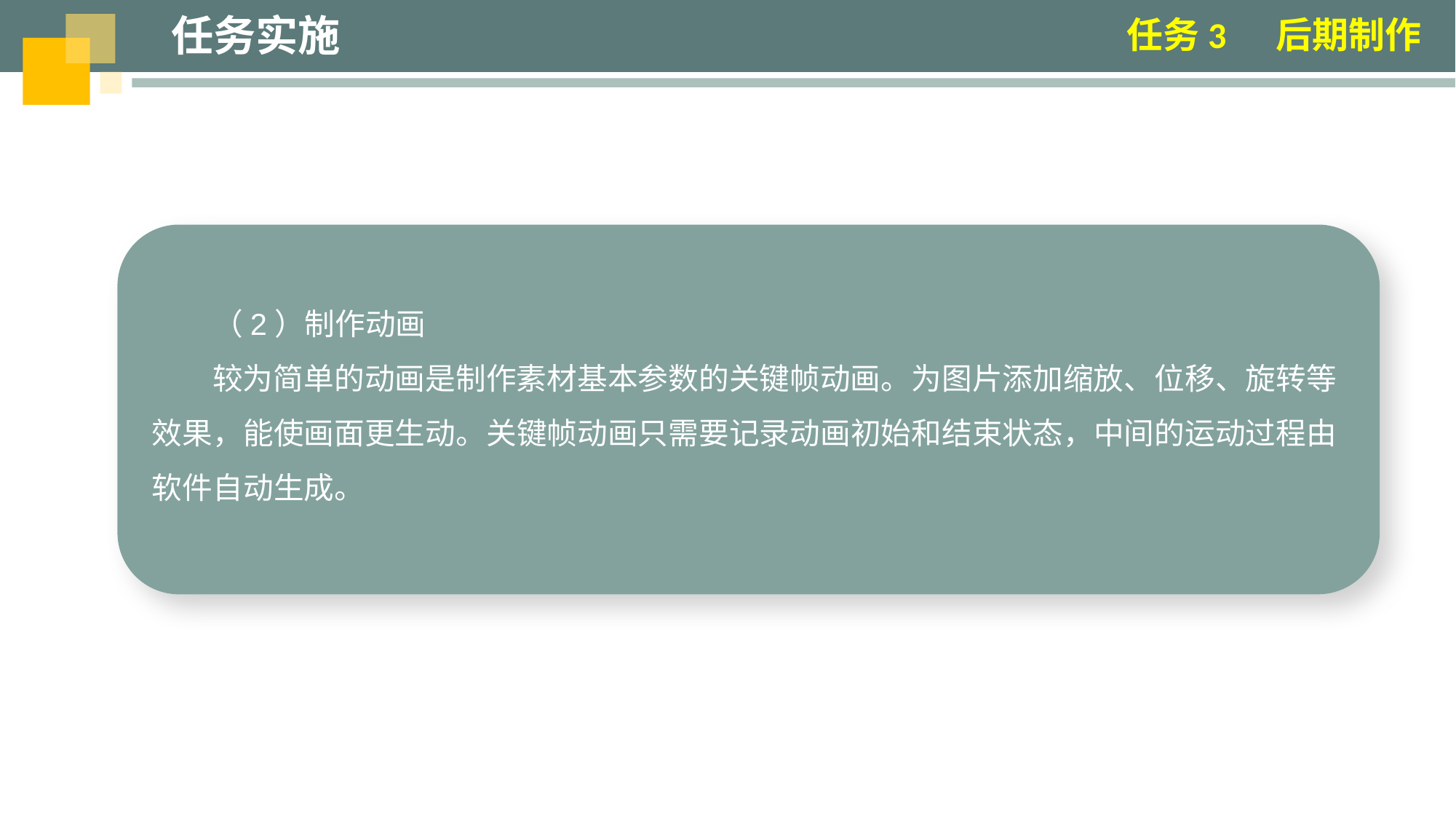

任务实施

任务3     后期制作

（2）制作动画
较为简单的动画是制作素材基本参数的关键帧动画。为图片添加缩放、位移、旋转等效果，能使画面更生动。关键帧动画只需要记录动画初始和结束状态，中间的运动过程由软件自动生成。